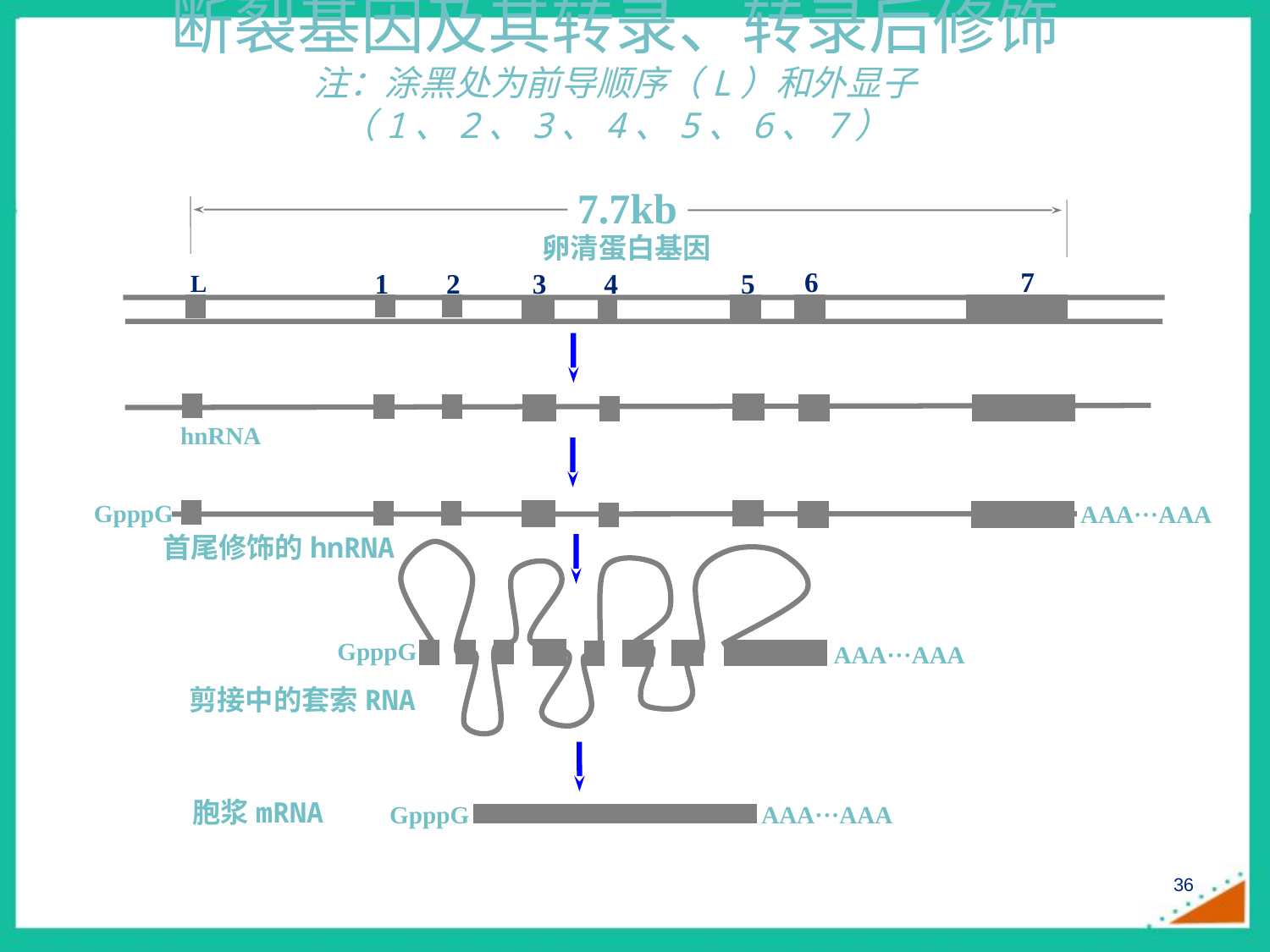

# 断裂基因及其转录、转录后修饰 注：涂黑处为前导顺序（L）和外显子（1、2、3、4、5、6、7）
7.7kb
卵清蛋白基因

6
7
1
2
3
4
5
L

hnRNA

GpppG
AAA···AAA

首尾修饰的hnRNA

GpppG
AAA···AAA

剪接中的套索RNA

胞浆mRNA
GpppG
AAA···AAA

36